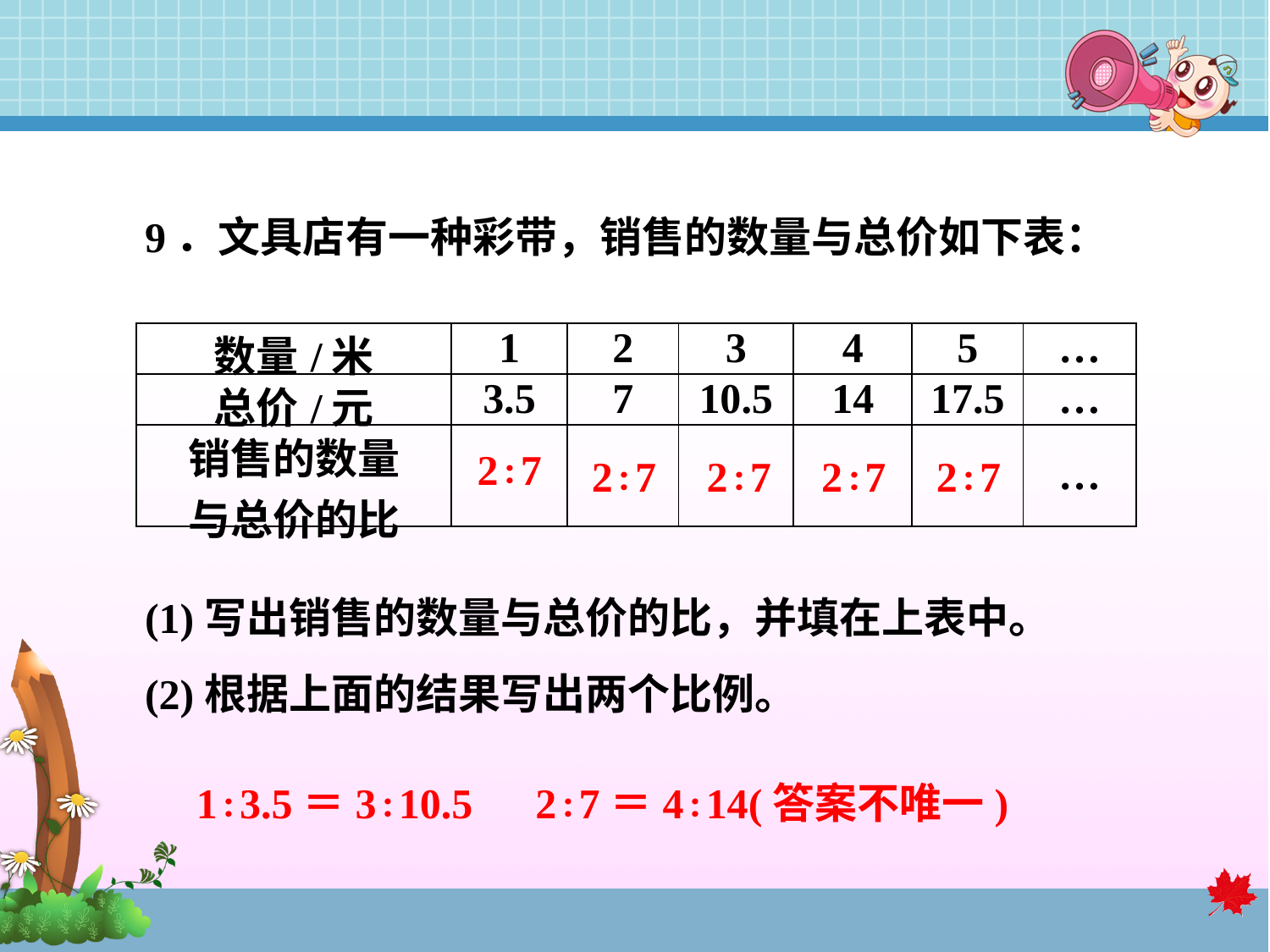

9．文具店有一种彩带，销售的数量与总价如下表：

(1)写出销售的数量与总价的比，并填在上表中。
(2)根据上面的结果写出两个比例。
| 数量/米 | 1 | 2 | 3 | 4 | 5 | … |
| --- | --- | --- | --- | --- | --- | --- |
| 总价/元 | 3.5 | 7 | 10.5 | 14 | 17.5 | … |
| 销售的数量 与总价的比 |  |  |  |  |  | … |
2∶7
2∶7
2∶7
2∶7
2∶7
1∶3.5＝3∶10.5　2∶7＝4∶14(答案不唯一)